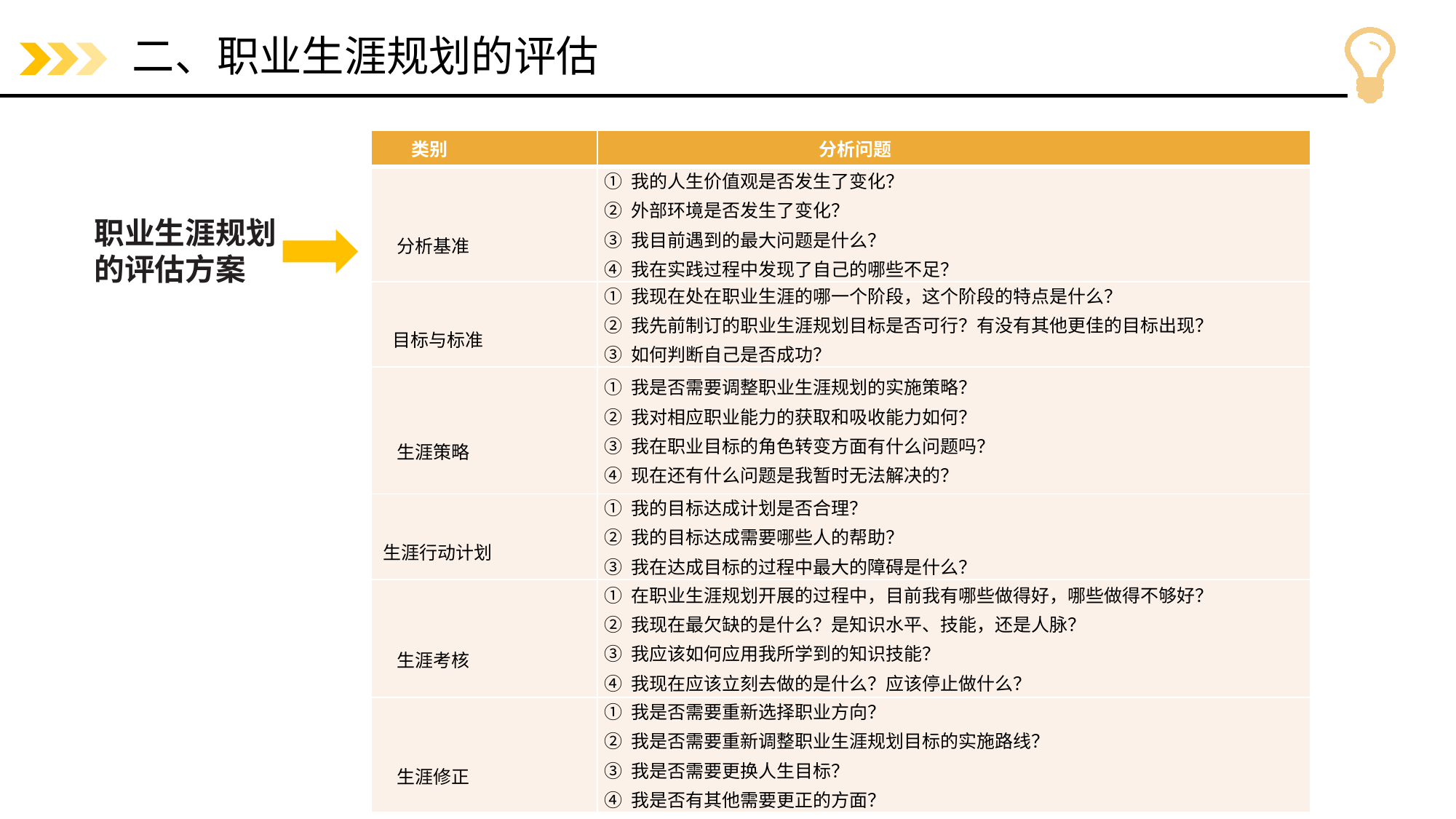

25
# 二、职业生涯规划的评估
| 类别 | 分析问题 |
| --- | --- |
| 分析基准 | ① 我的人生价值观是否发生了变化？ ② 外部环境是否发生了变化？ ③ 我目前遇到的最大问题是什么？ ④ 我在实践过程中发现了自己的哪些不足？ |
| 目标与标准 | ① 我现在处在职业生涯的哪一个阶段，这个阶段的特点是什么？ ② 我先前制订的职业生涯规划目标是否可行？有没有其他更佳的目标出现？ ③ 如何判断自己是否成功？ |
| 生涯策略 | ① 我是否需要调整职业生涯规划的实施策略？ ② 我对相应职业能力的获取和吸收能力如何？ ③ 我在职业目标的角色转变方面有什么问题吗？ ④ 现在还有什么问题是我暂时无法解决的？ |
| 生涯行动计划 | ① 我的目标达成计划是否合理？ ② 我的目标达成需要哪些人的帮助？ ③ 我在达成目标的过程中最大的障碍是什么？ |
| 生涯考核 | ① 在职业生涯规划开展的过程中，目前我有哪些做得好，哪些做得不够好？ ② 我现在最欠缺的是什么？是知识水平、技能，还是人脉？ ③ 我应该如何应用我所学到的知识技能？ ④ 我现在应该立刻去做的是什么？应该停止做什么？ |
| 生涯修正 | ① 我是否需要重新选择职业方向？ ② 我是否需要重新调整职业生涯规划目标的实施路线？ ③ 我是否需要更换人生目标？ ④ 我是否有其他需要更正的方面？ |
职业生涯规划的评估方案